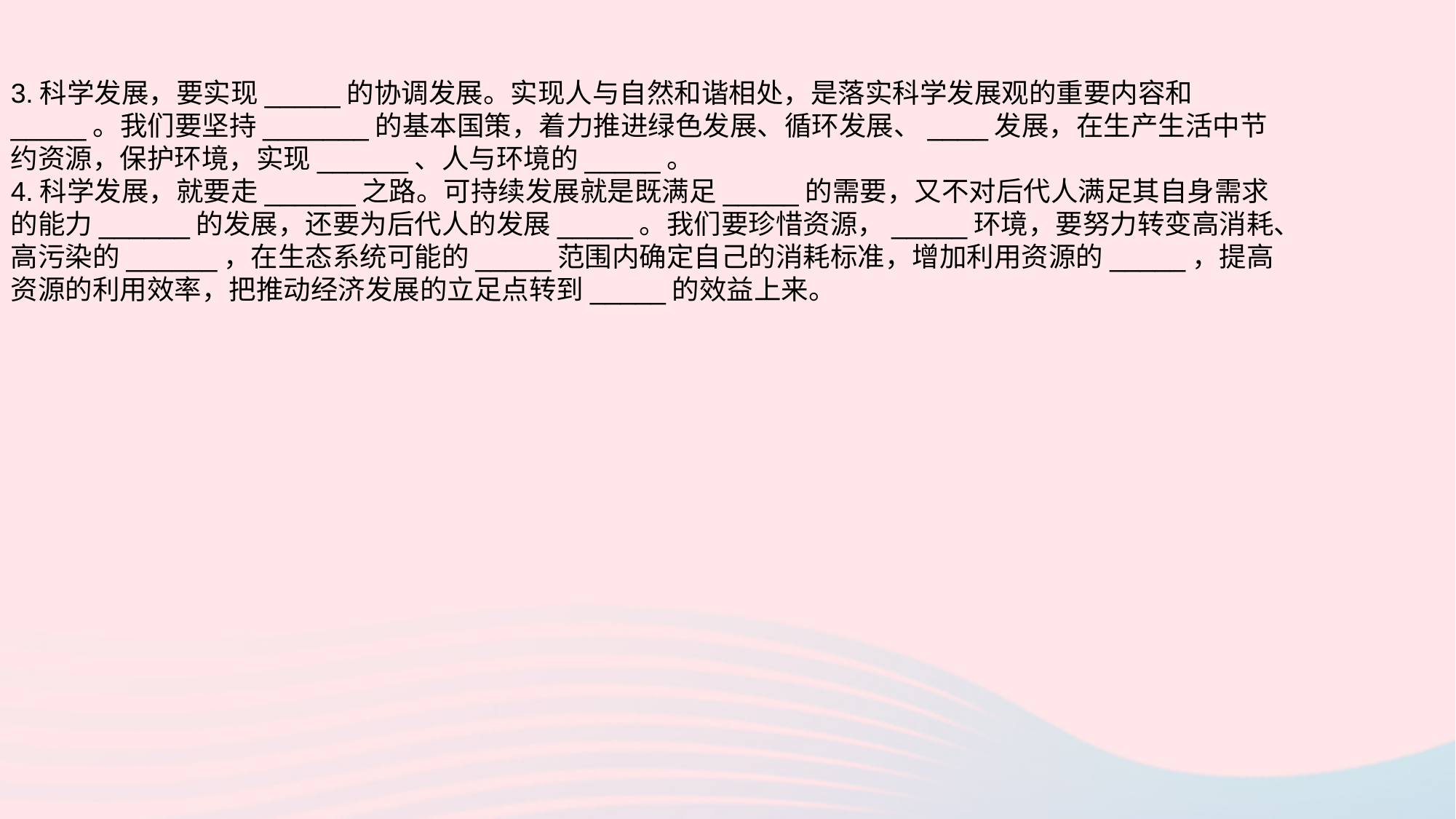

3.科学发展，要实现_____的协调发展。实现人与自然和谐相处，是落实科学发展观的重要内容和_____。我们要坚持_______的基本国策，着力推进绿色发展、循环发展、____发展，在生产生活中节约资源，保护环境，实现______、人与环境的_____。
4.科学发展，就要走______之路。可持续发展就是既满足_____的需要，又不对后代人满足其自身需求的能力______的发展，还要为后代人的发展_____。我们要珍惜资源，_____环境，要努力转变高消耗、高污染的______，在生态系统可能的_____范围内确定自己的消耗标准，增加利用资源的_____，提高资源的利用效率，把推动经济发展的立足点转到_____的效益上来。